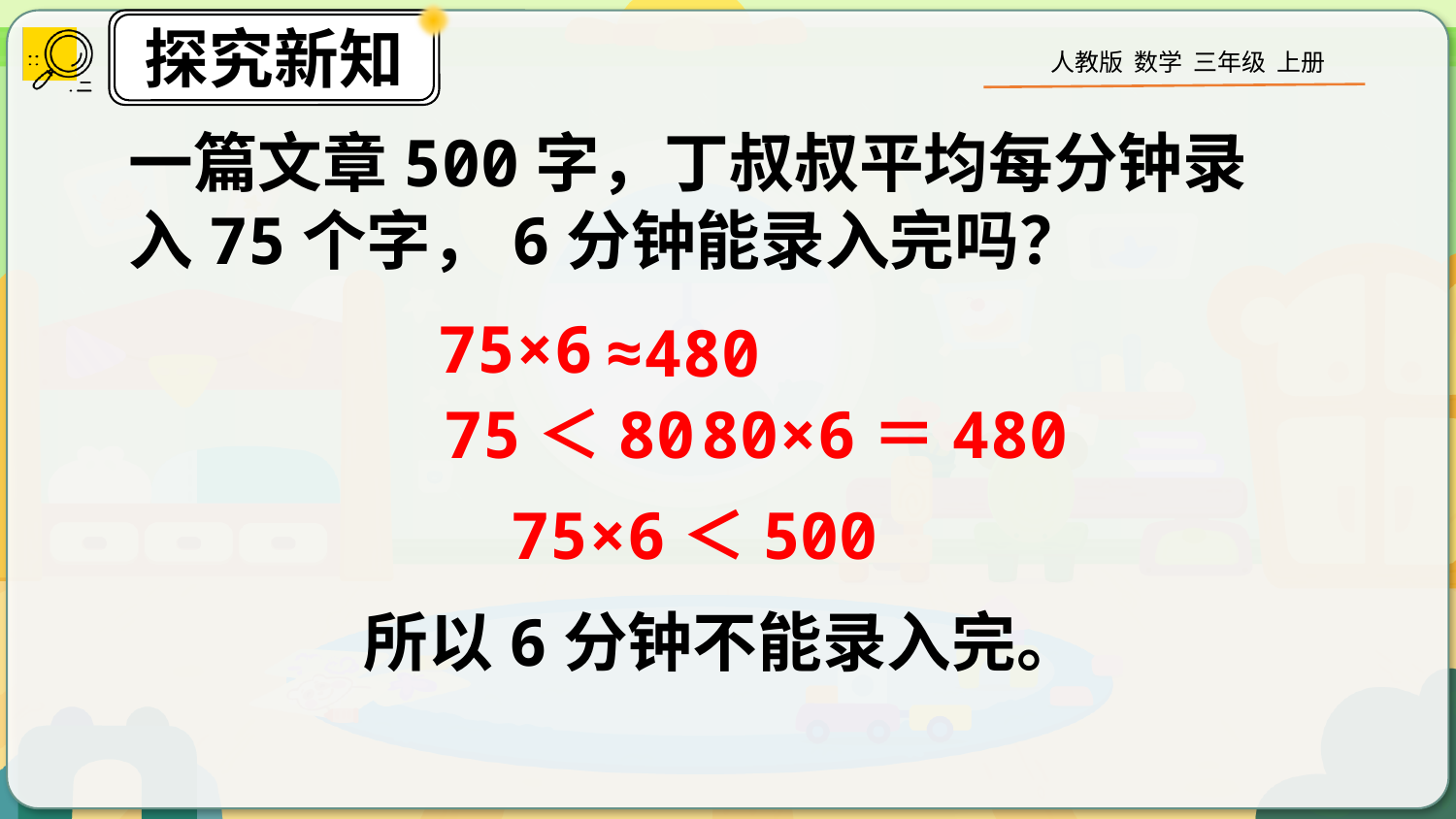

一篇文章500字，丁叔叔平均每分钟录入75个字，6分钟能录入完吗？
75×6
≈480
75＜80
80×6＝480
75×6＜500
所以6分钟不能录入完。